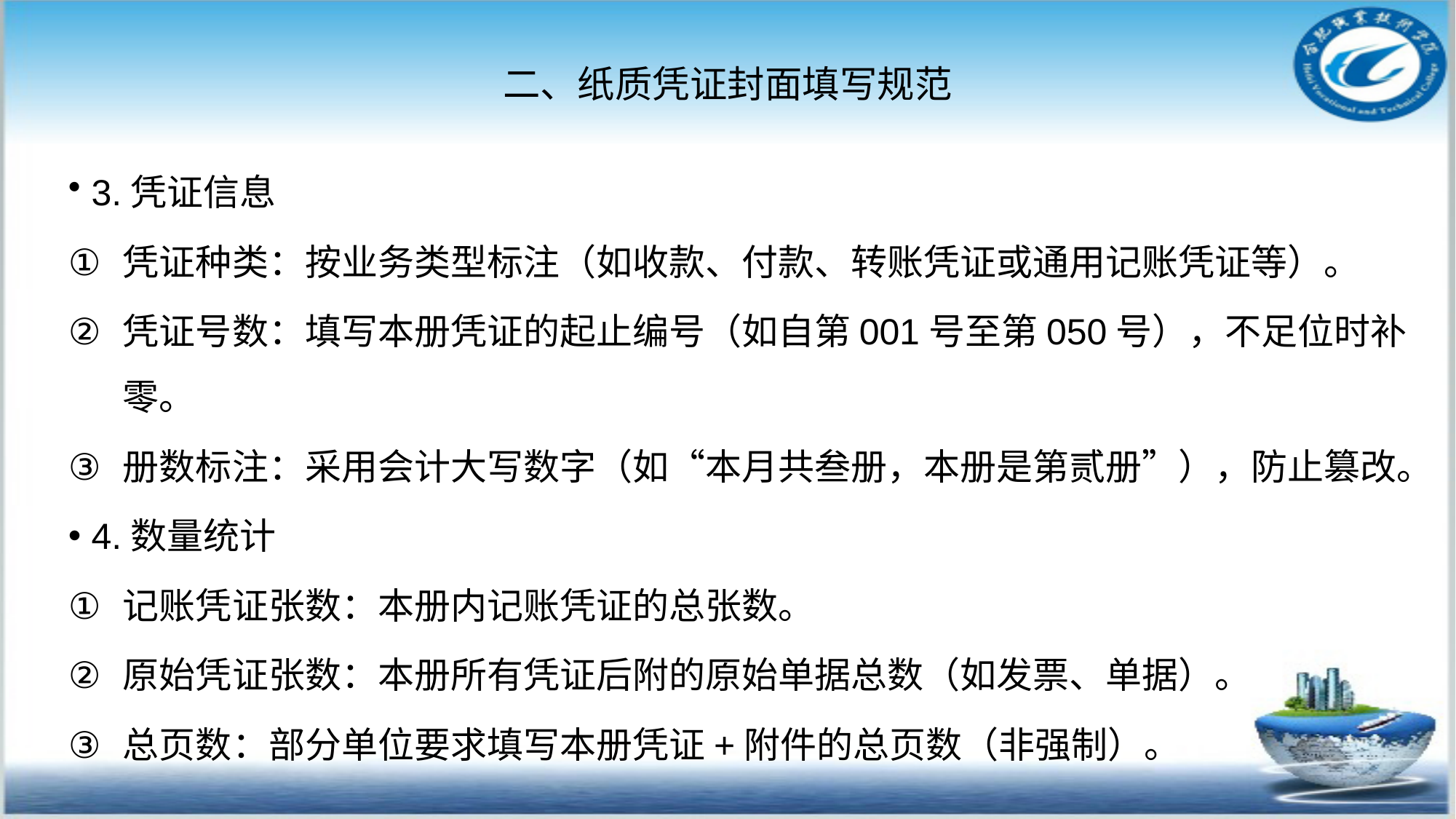

# 二、纸质凭证封面填写规范
3.凭证信息
凭证种类：按业务类型标注（如收款、付款、转账凭证或通用记账凭证等）。
凭证号数：填写本册凭证的起止编号（如自第001号至第050号），不足位时补零。
册数标注：采用会计大写数字（如“本月共叁册，本册是第贰册”），防止篡改。
4.数量统计
记账凭证张数：本册内记账凭证的总张数。
原始凭证张数：本册所有凭证后附的原始单据总数（如发票、单据）。
总页数：部分单位要求填写本册凭证+附件的总页数（非强制）。